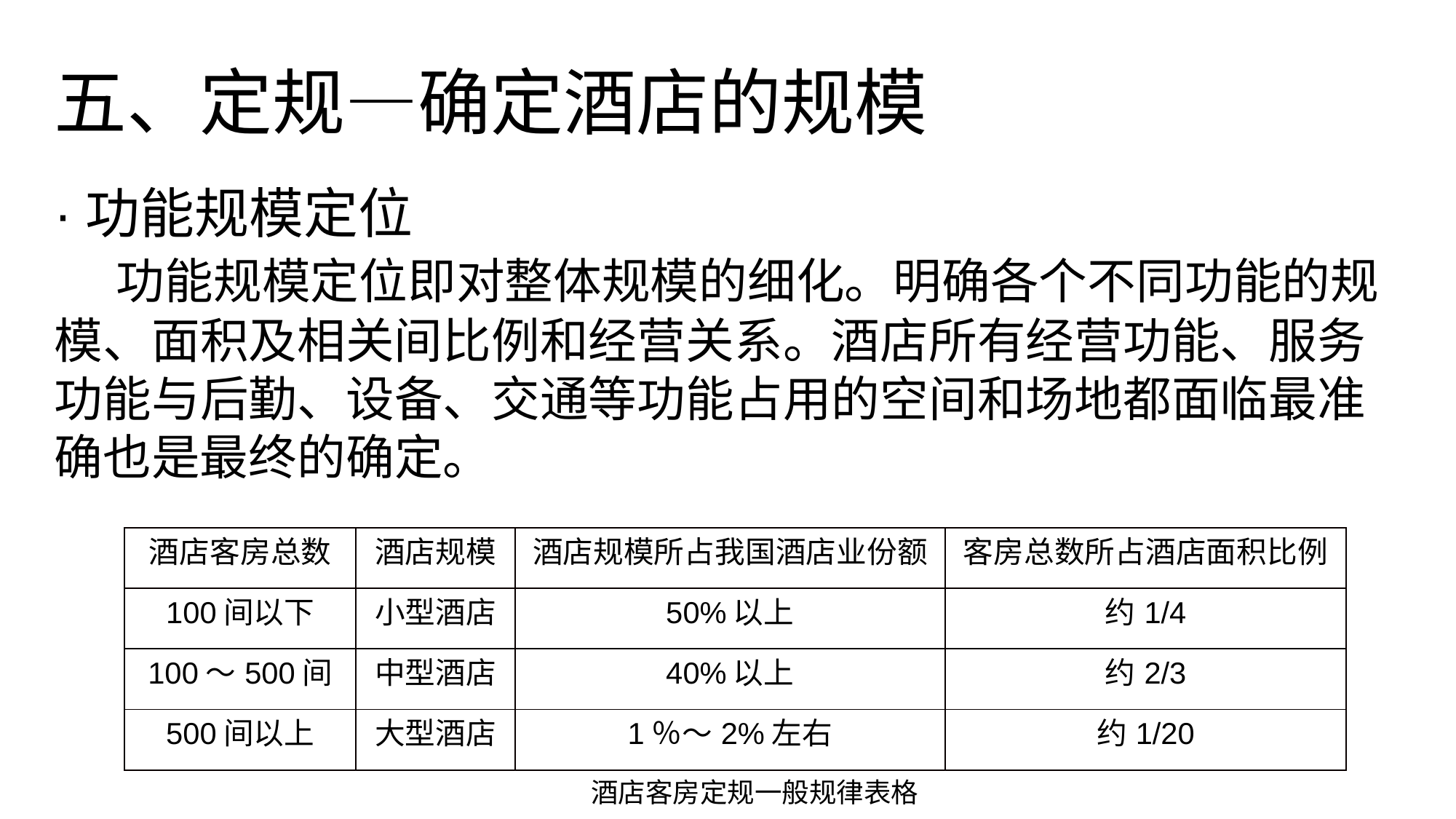

五、定规—确定酒店的规模
·功能规模定位
    功能规模定位即对整体规模的细化。明确各个不同功能的规模、面积及相关间比例和经营关系。酒店所有经营功能、服务功能与后勤、设备、交通等功能占用的空间和场地都面临最准确也是最终的确定。

| 酒店客房总数 | 酒店规模 | 酒店规模所占我国酒店业份额 | 客房总数所占酒店面积比例 |
| --- | --- | --- | --- |
| 100间以下 | 小型酒店 | 50%以上 | 约1/4 |
| 100～500间 | 中型酒店 | 40%以上 | 约2/3 |
| 500间以上 | 大型酒店 | 1％～2%左右 | 约1/20 |
酒店客房定规一般规律表格